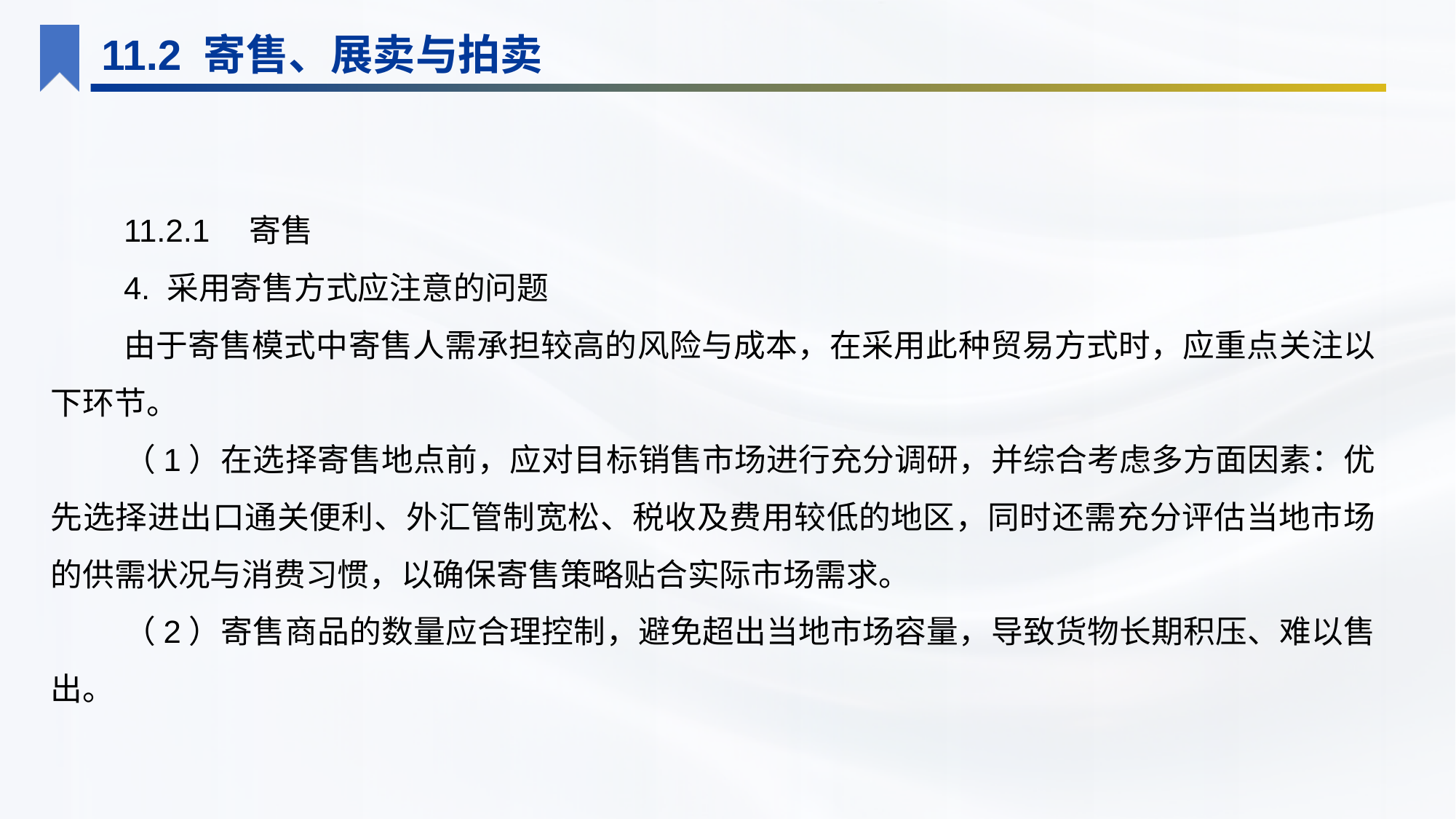

11.2 寄售、展卖与拍卖
11.2.1　寄售
4. 采用寄售方式应注意的问题
由于寄售模式中寄售人需承担较高的风险与成本，在采用此种贸易方式时，应重点关注以下环节。
（1）在选择寄售地点前，应对目标销售市场进行充分调研，并综合考虑多方面因素：优先选择进出口通关便利、外汇管制宽松、税收及费用较低的地区，同时还需充分评估当地市场的供需状况与消费习惯，以确保寄售策略贴合实际市场需求。
（2）寄售商品的数量应合理控制，避免超出当地市场容量，导致货物长期积压、难以售出。